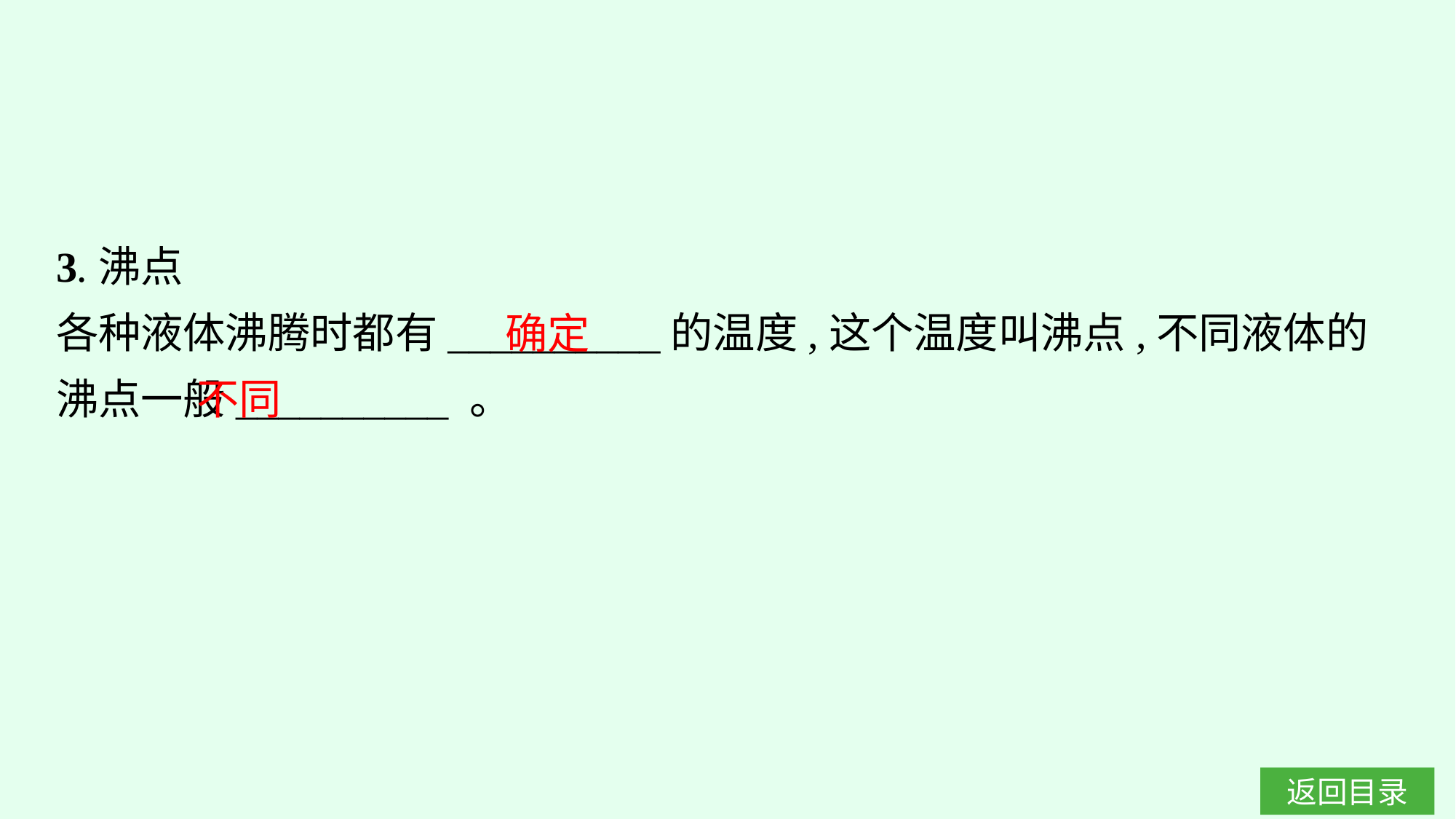

3.沸点
各种液体沸腾时都有__________的温度,这个温度叫沸点,不同液体的沸点一般__________ 。
确定
不同